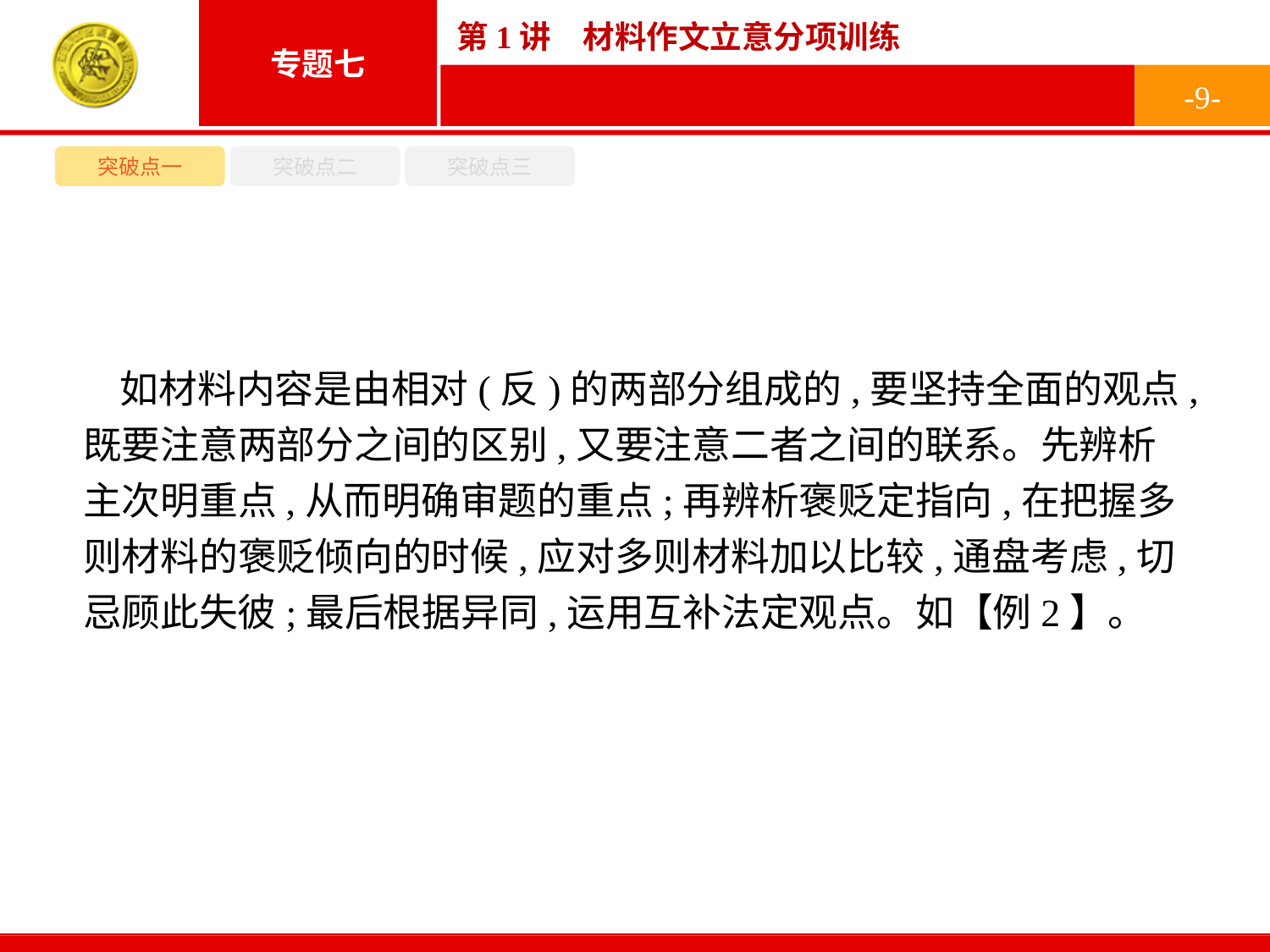

-9-
突破点一
突破点二
突破点三
如材料内容是由相对(反)的两部分组成的,要坚持全面的观点,既要注意两部分之间的区别,又要注意二者之间的联系。先辨析主次明重点,从而明确审题的重点;再辨析褒贬定指向,在把握多则材料的褒贬倾向的时候,应对多则材料加以比较,通盘考虑,切忌顾此失彼;最后根据异同,运用互补法定观点。如【例2】。